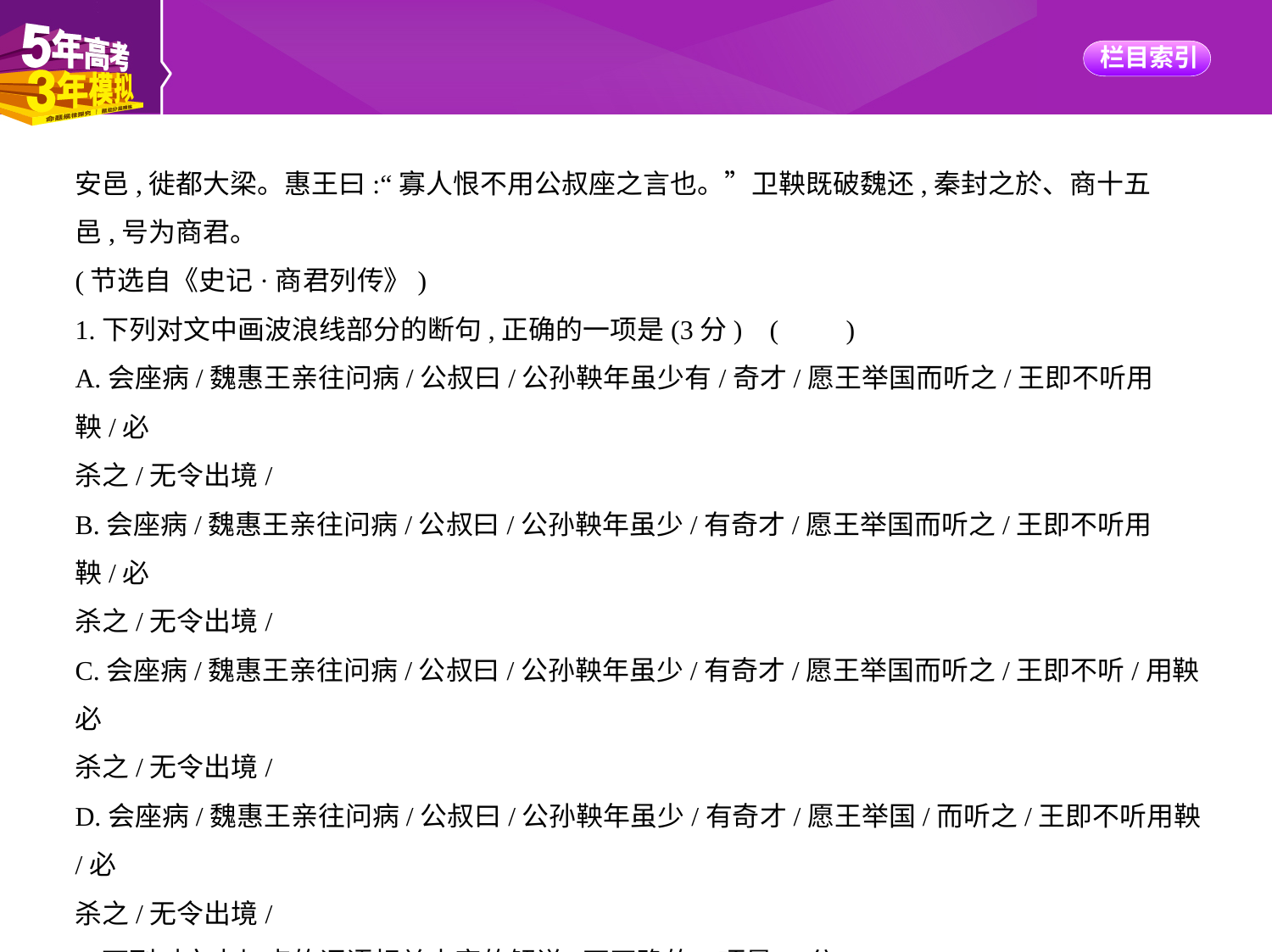

安邑,徙都大梁。惠王曰:“寡人恨不用公叔座之言也。”卫鞅既破魏还,秦封之於、商十五
邑,号为商君。
(节选自《史记·商君列传》)
1.下列对文中画波浪线部分的断句,正确的一项是(3分) (　　)
A.会座病/魏惠王亲往问病/公叔曰/公孙鞅年虽少有/奇才/愿王举国而听之/王即不听用鞅/必
杀之/无令出境/
B.会座病/魏惠王亲往问病/公叔曰/公孙鞅年虽少/有奇才/愿王举国而听之/王即不听用鞅/必
杀之/无令出境/
C.会座病/魏惠王亲往问病/公叔曰/公孙鞅年虽少/有奇才/愿王举国而听之/王即不听/用鞅必
杀之/无令出境/
D.会座病/魏惠王亲往问病/公叔曰/公孙鞅年虽少/有奇才/愿王举国/而听之/王即不听用鞅/必
杀之/无令出境/
2.下列对文中加点的词语相关内容的解说,不正确的一项是(3分)(　　)
A.缪公即秦穆公,春秋时秦国国君,在位期间任用贤臣,使国力趋强,称霸西戎。